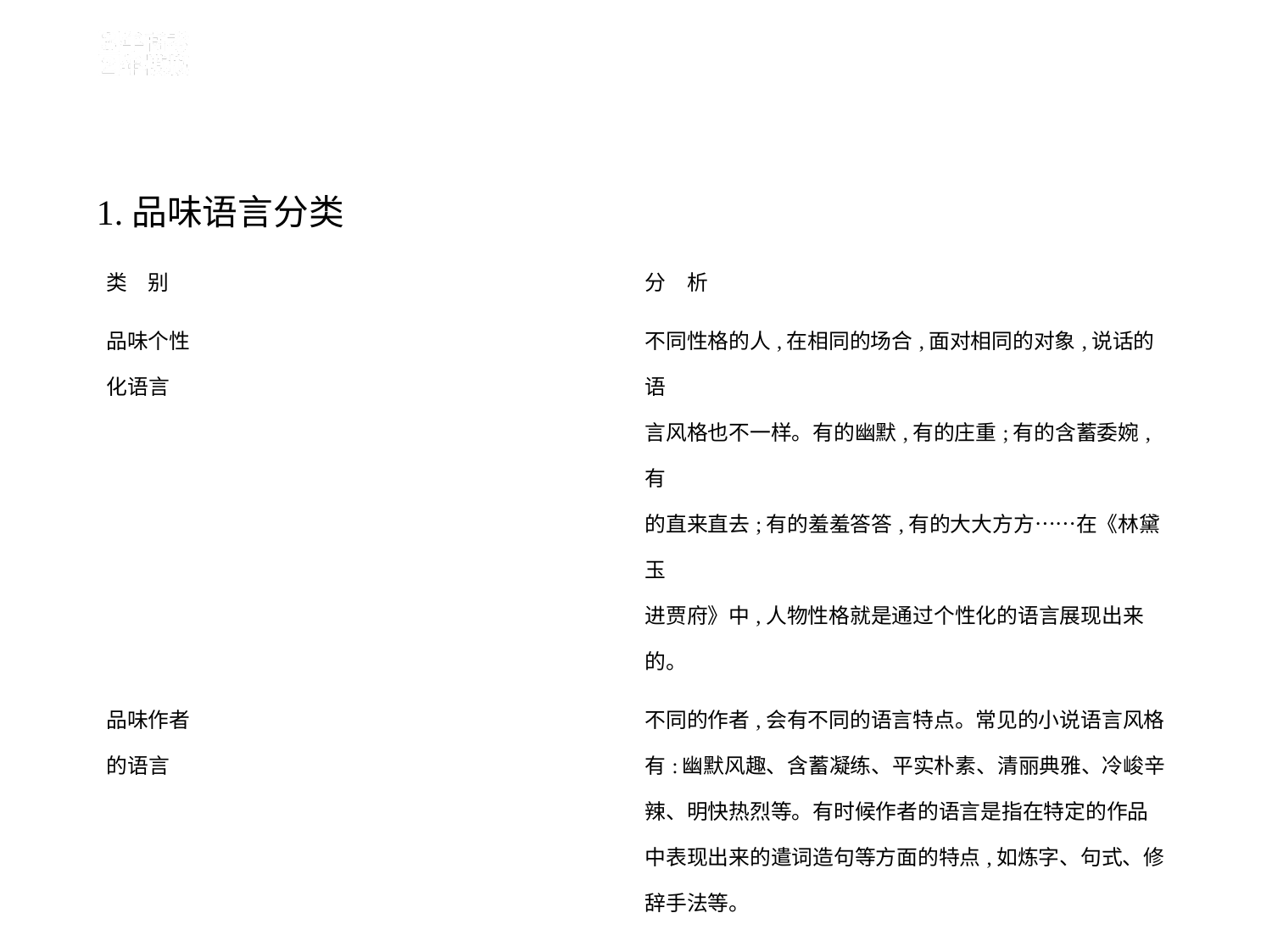

1.品味语言分类
| 类　别 | 分　析 |
| --- | --- |
| 品味个性 化语言 | 不同性格的人,在相同的场合,面对相同的对象,说话的语 言风格也不一样。有的幽默,有的庄重;有的含蓄委婉,有 的直来直去;有的羞羞答答,有的大大方方……在《林黛玉 进贾府》中,人物性格就是通过个性化的语言展现出来 的。 |
| 品味作者 的语言 | 不同的作者,会有不同的语言特点。常见的小说语言风格 有:幽默风趣、含蓄凝练、平实朴素、清丽典雅、冷峻辛 辣、明快热烈等。有时候作者的语言是指在特定的作品 中表现出来的遣词造句等方面的特点,如炼字、句式、修 辞手法等。 |